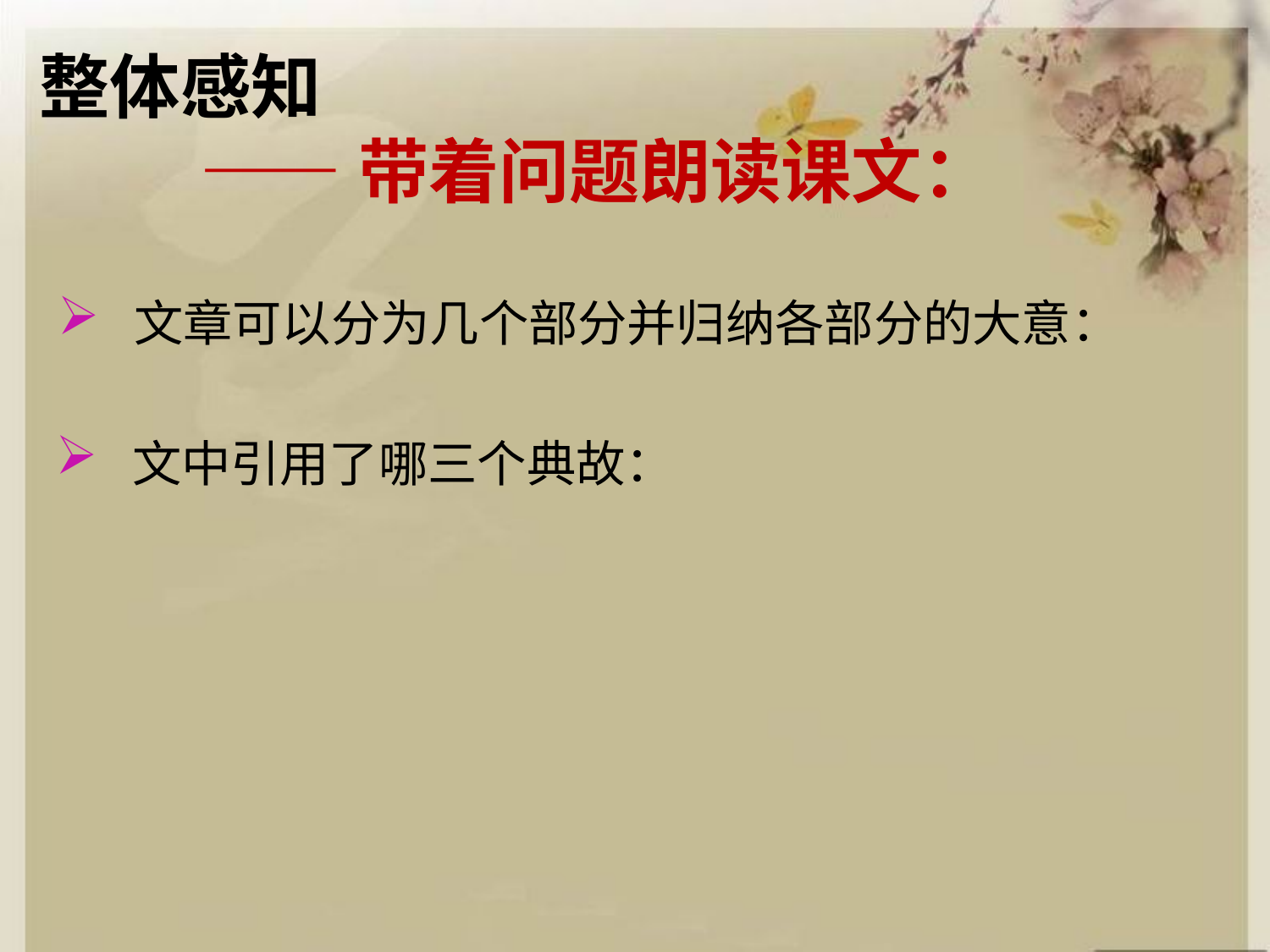

整体感知
          ——带着问题朗读课文：
  文章可以分为几个部分并归纳各部分的大意：
  文中引用了哪三个典故：